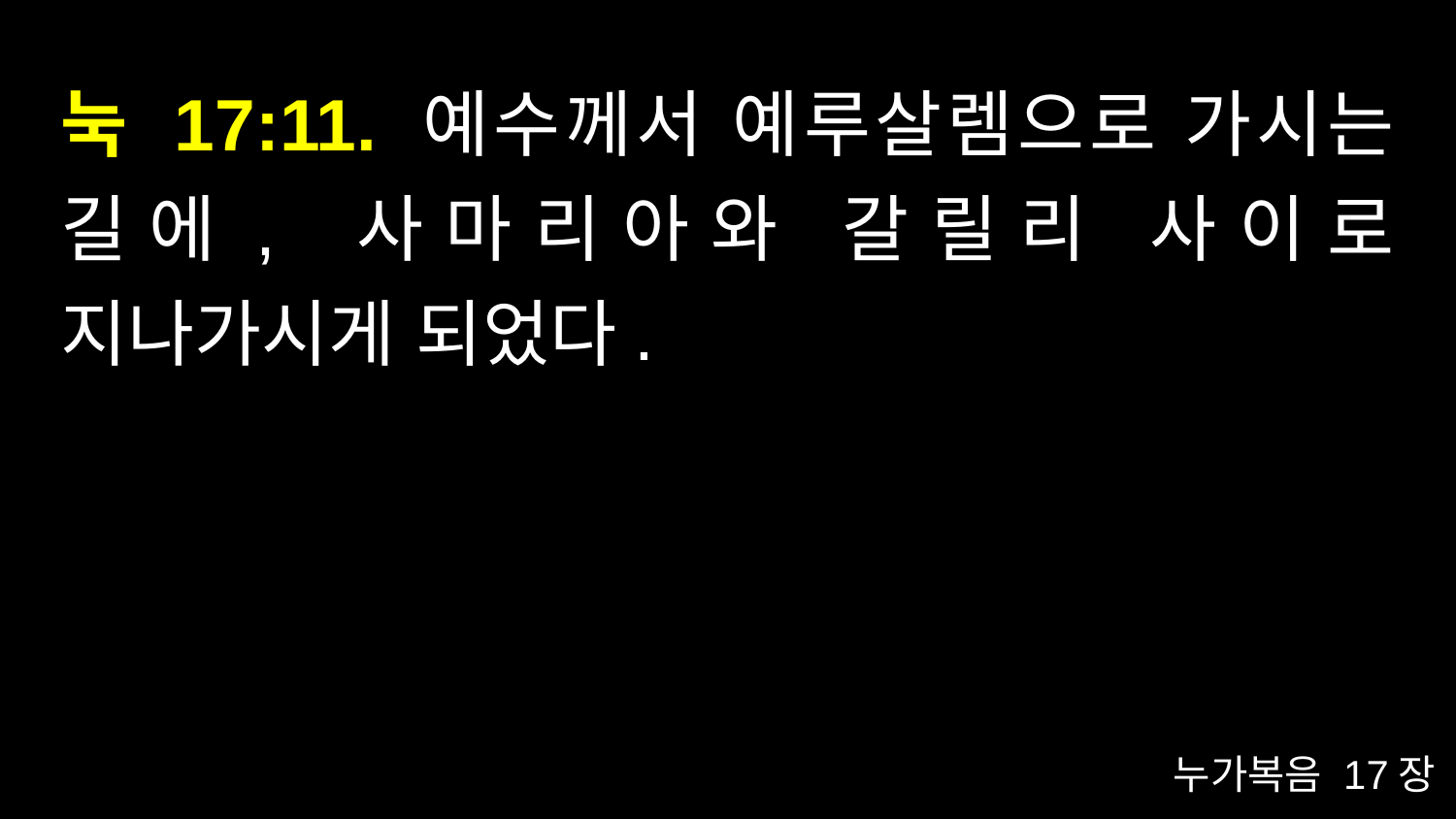

# 눅 17:11. 예수께서 예루살렘으로 가시는 길에, 사마리아와 갈릴리 사이로 지나가시게 되었다.
누가복음 17장